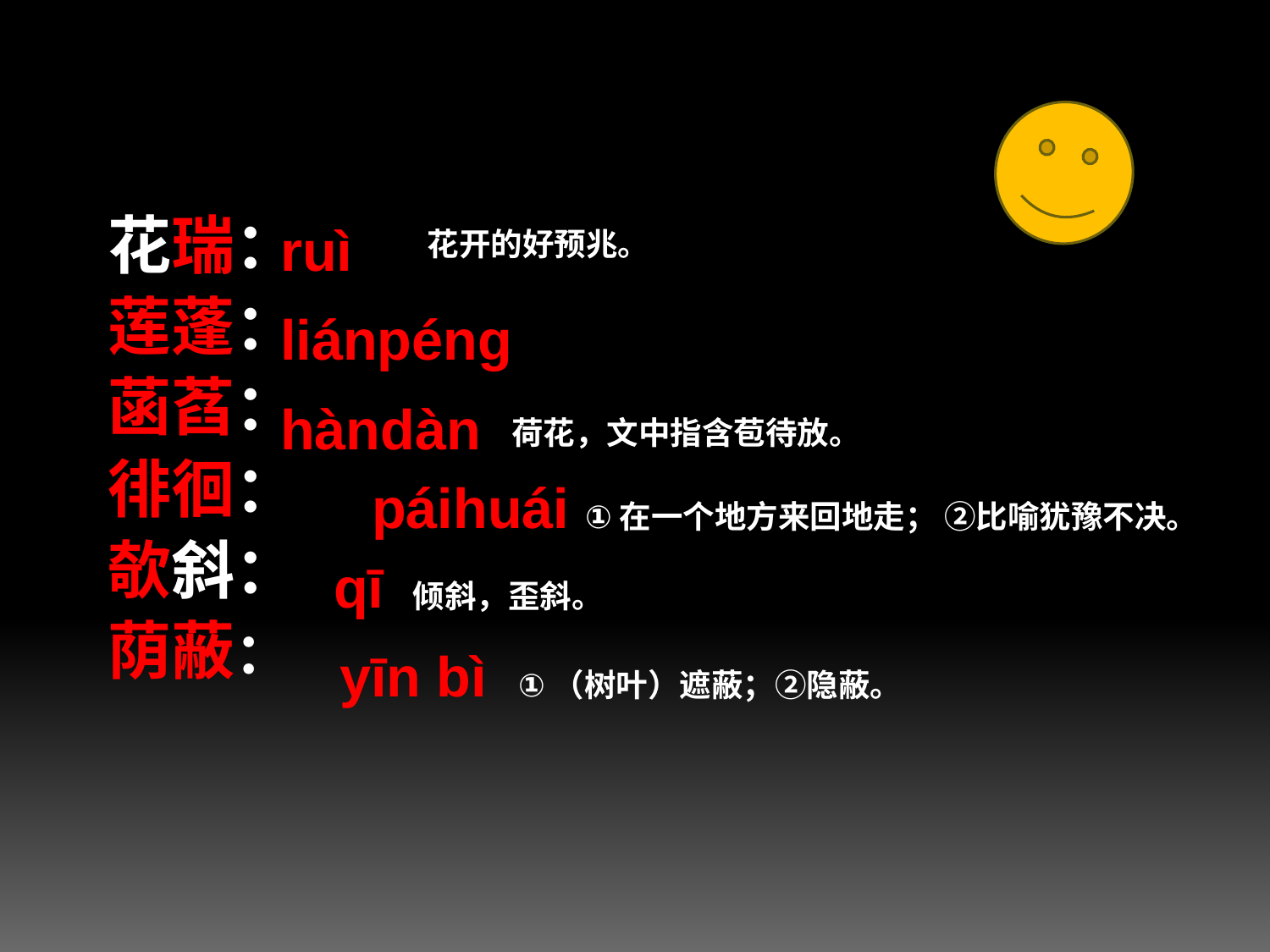

字词积累

花瑞：
莲蓬：
菡萏：
徘徊：
欹斜：
荫蔽：
ruì
花开的好预兆。
liánpéng
hàndàn
荷花，文中指含苞待放。
páihuái ①在一个地方来回地走； ②比喻犹豫不决。
qī 倾斜，歪斜。
yīn bì  ①（树叶）遮蔽；②隐蔽。